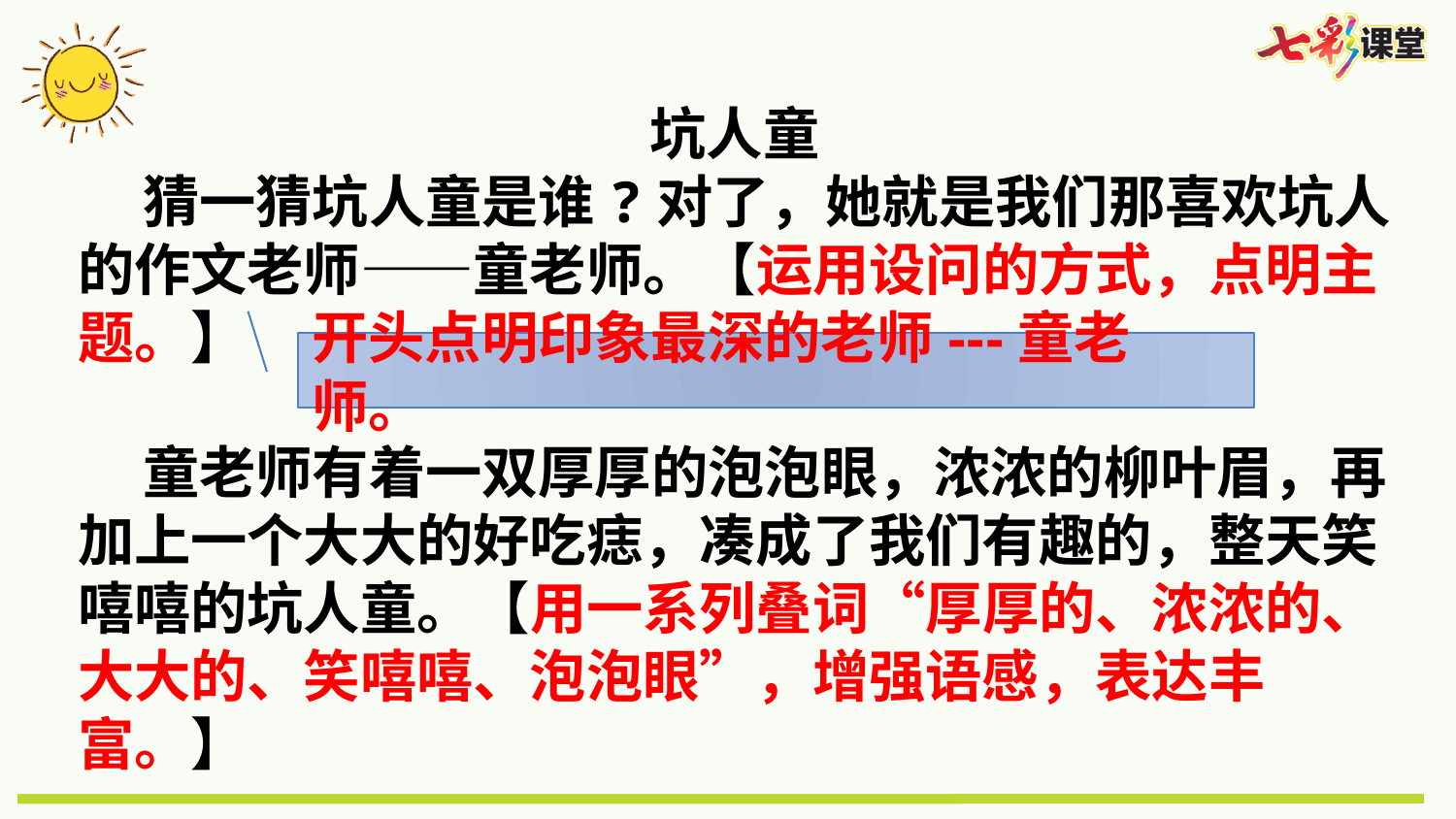

坑人童
    猜一猜坑人童是谁?对了，她就是我们那喜欢坑人的作文老师——童老师。【运用设问的方式，点明主题。】

    童老师有着一双厚厚的泡泡眼，浓浓的柳叶眉，再加上一个大大的好吃痣，凑成了我们有趣的，整天笑嘻嘻的坑人童。【用一系列叠词“厚厚的、浓浓的、大大的、笑嘻嘻、泡泡眼”，增强语感，表达丰富。】
开头点明印象最深的老师---童老师。